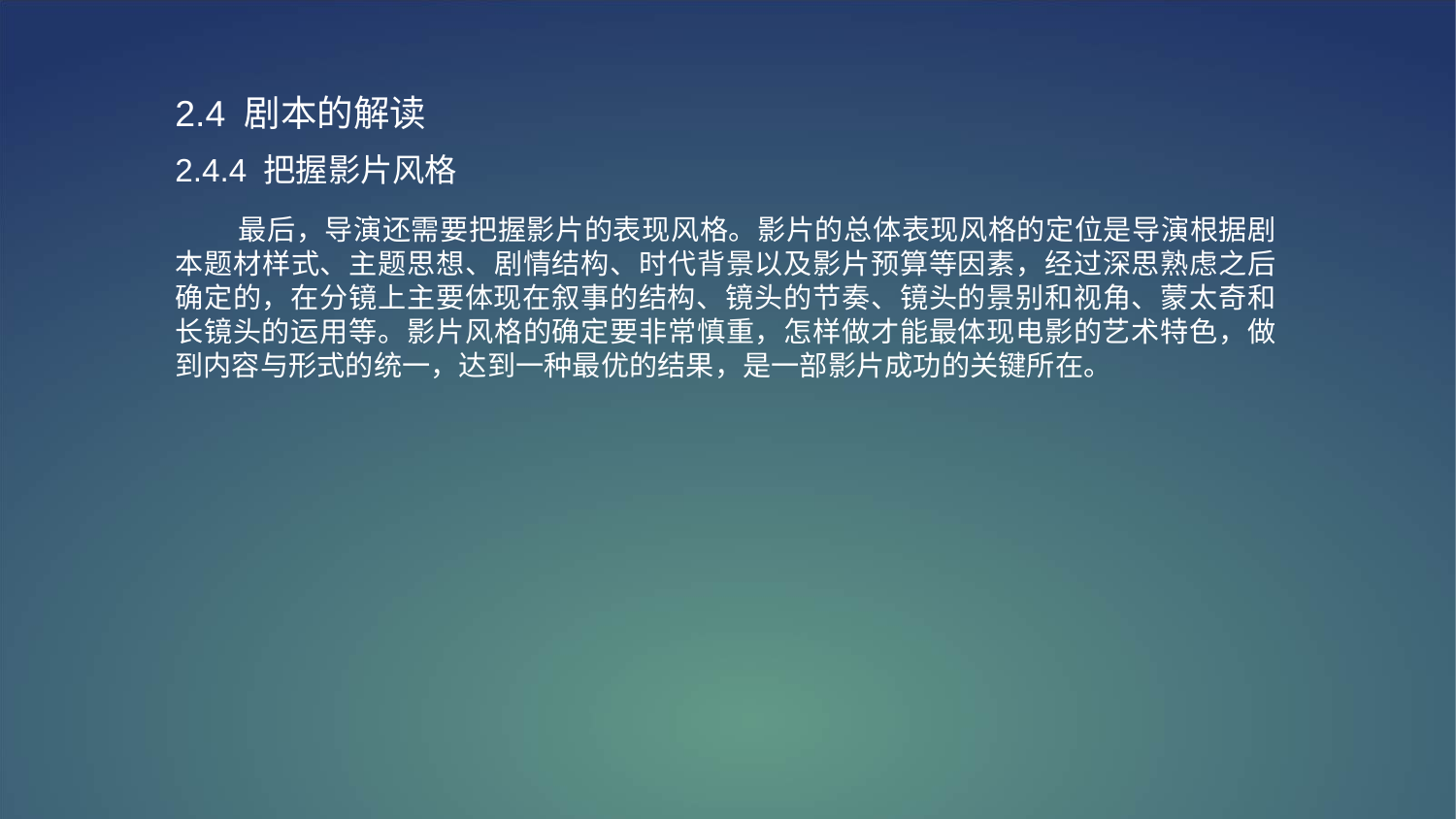

2.4 剧本的解读
2.4.4 把握影片风格
  最后，导演还需要把握影片的表现风格。影片的总体表现风格的定位是导演根据剧本题材样式、主题思想、剧情结构、时代背景以及影片预算等因素，经过深思熟虑之后确定的，在分镜上主要体现在叙事的结构、镜头的节奏、镜头的景别和视角、蒙太奇和长镜头的运用等。影片风格的确定要非常慎重，怎样做才能最体现电影的艺术特色，做到内容与形式的统一，达到一种最优的结果，是一部影片成功的关键所在。